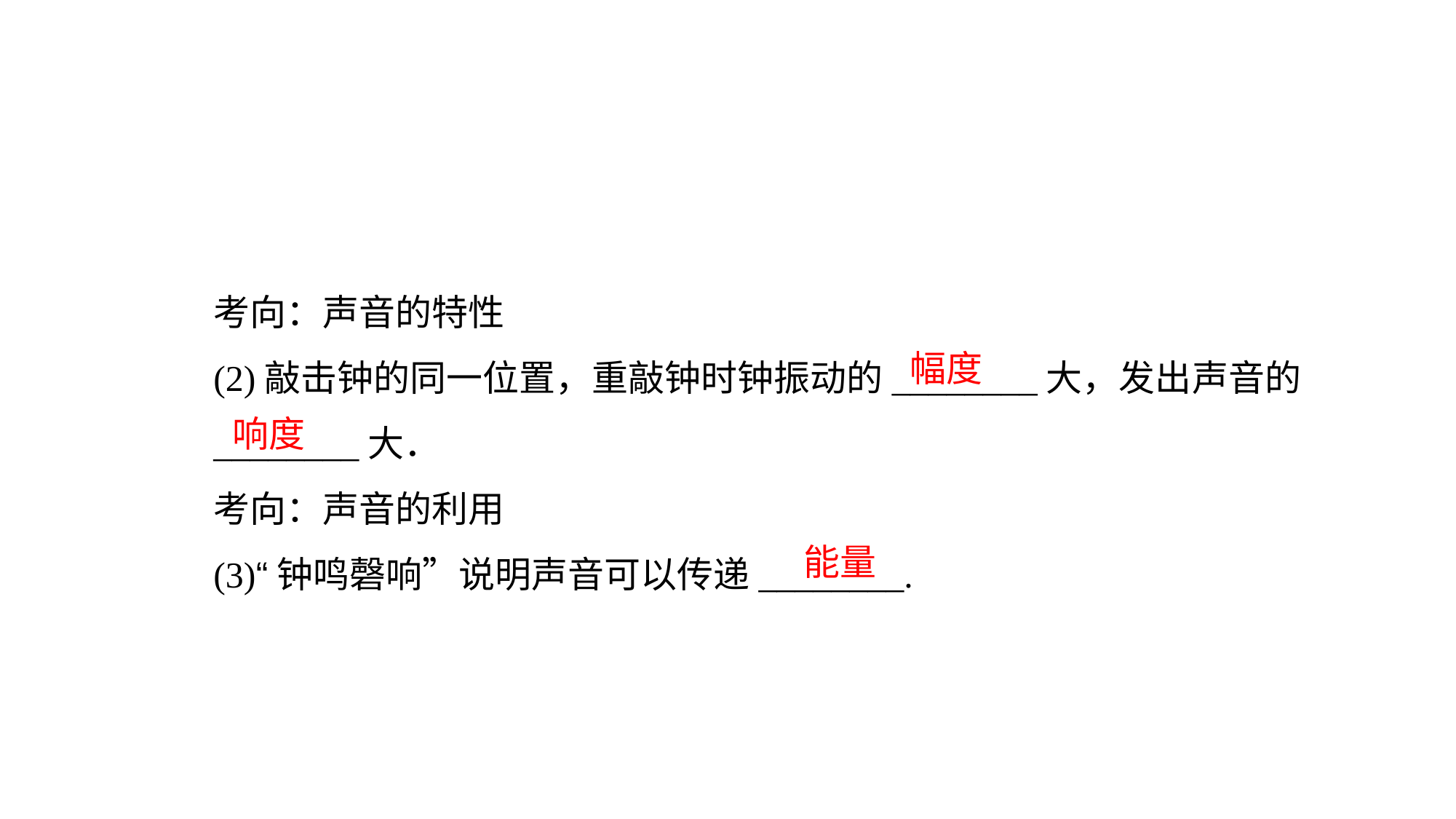

考向：声音的特性
(2)敲击钟的同一位置，重敲钟时钟振动的________大，发出声音的________大．
考向：声音的利用
(3)“钟鸣磬响”说明声音可以传递________.
幅度
响度
能量